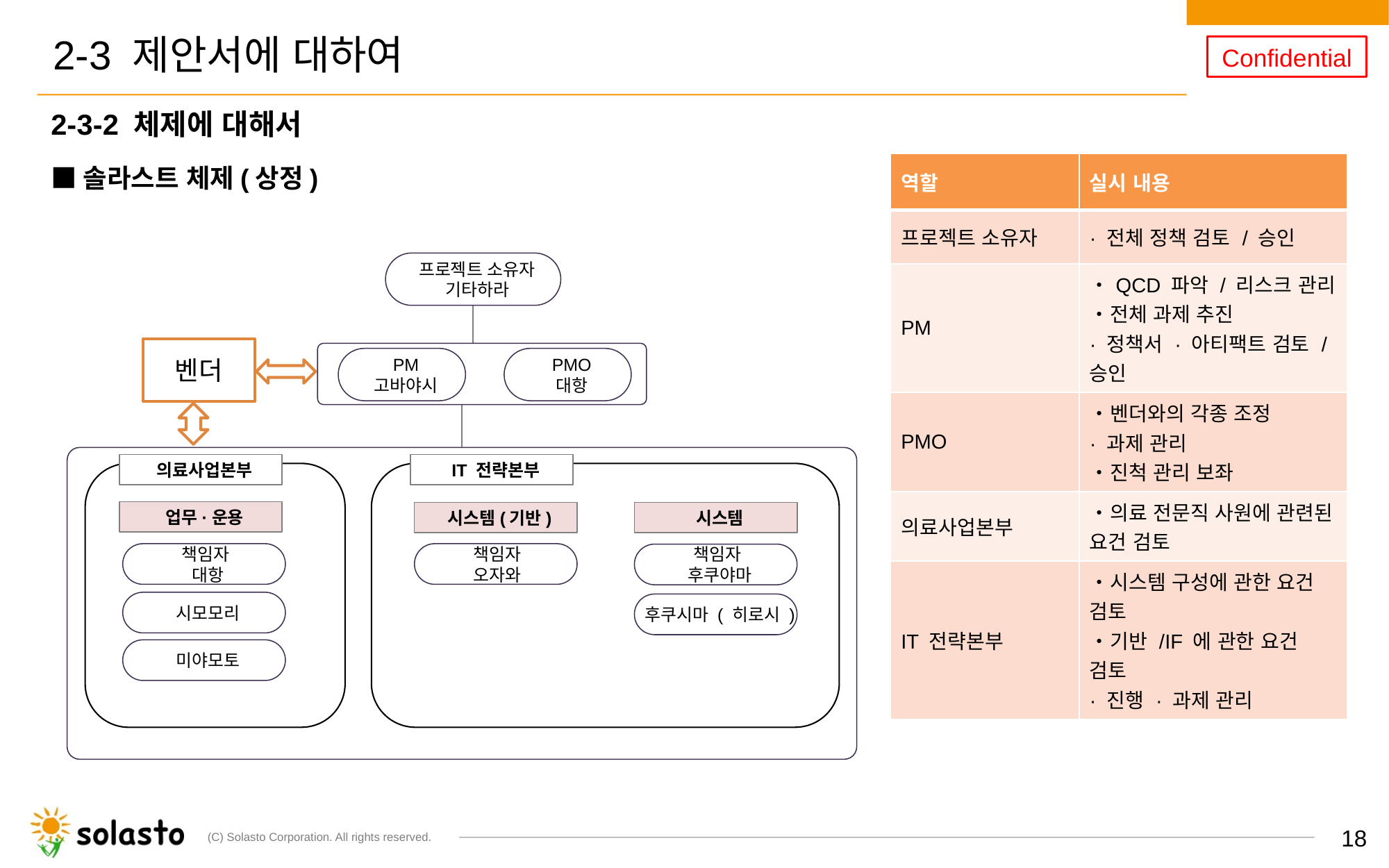

# 2-3 제안서에 대하여
2-3-2 체제에 대해서
■솔라스트 체제(상정)

| 역할 | 실시 내용 |
| --- | --- |
| 프로젝트 소유자 | · 전체 정책 검토 / 승인 |
| PM | ・QCD 파악 / 리스크 관리 ・전체 과제 추진 · 정책서 · 아티팩트 검토 / 승인 |
| PMO | ・벤더와의 각종 조정 · 과제 관리 ・진척 관리 보좌 |
| 의료사업본부 | ・의료 전문직 사원에 관련된 요건 검토 |
| IT 전략본부 | ・시스템 구성에 관한 요건 검토 ・기반 /IF 에 관한 요건 검토 · 진행 · 과제 관리 |
프로젝트 소유자
기타하라
벤더

PM
고바야시
PMO
대항

IT 전략본부
의료사업본부

업무·운용
시스템(기반)
시스템
책임자
대항
책임자
오자와
책임자
후쿠야마
시모모리
후쿠시마 ( 히로시 )
미야모토